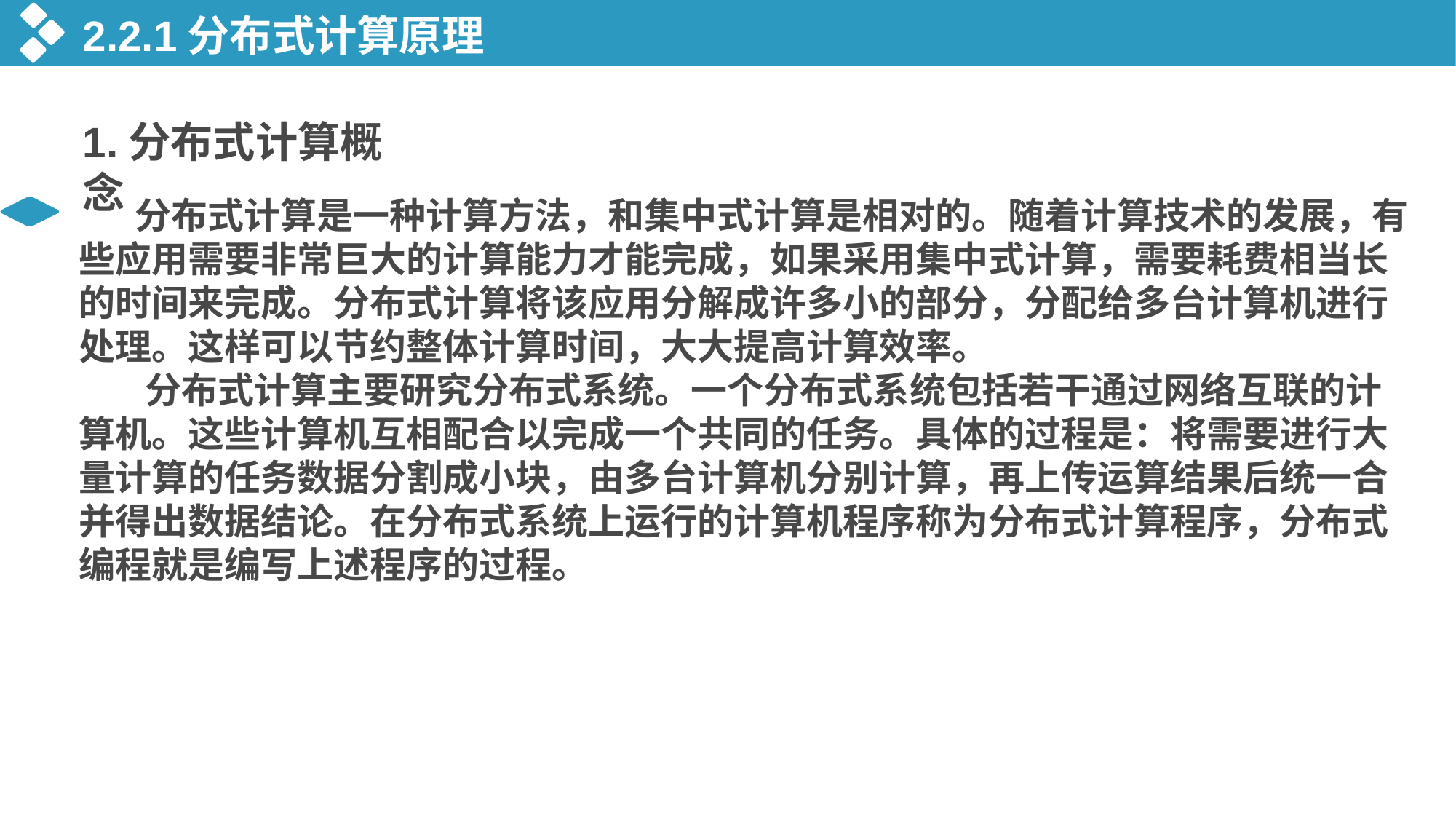

2.2.1分布式计算原理
1.分布式计算概念
       分布式计算是一种计算方法，和集中式计算是相对的。随着计算技术的发展，有些应用需要非常巨大的计算能力才能完成，如果采用集中式计算，需要耗费相当长的时间来完成。分布式计算将该应用分解成许多小的部分，分配给多台计算机进行处理。这样可以节约整体计算时间，大大提高计算效率。
       分布式计算主要研究分布式系统。一个分布式系统包括若干通过网络互联的计算机。这些计算机互相配合以完成一个共同的任务。具体的过程是：将需要进行大量计算的任务数据分割成小块，由多台计算机分别计算，再上传运算结果后统一合并得出数据结论。在分布式系统上运行的计算机程序称为分布式计算程序，分布式编程就是编写上述程序的过程。